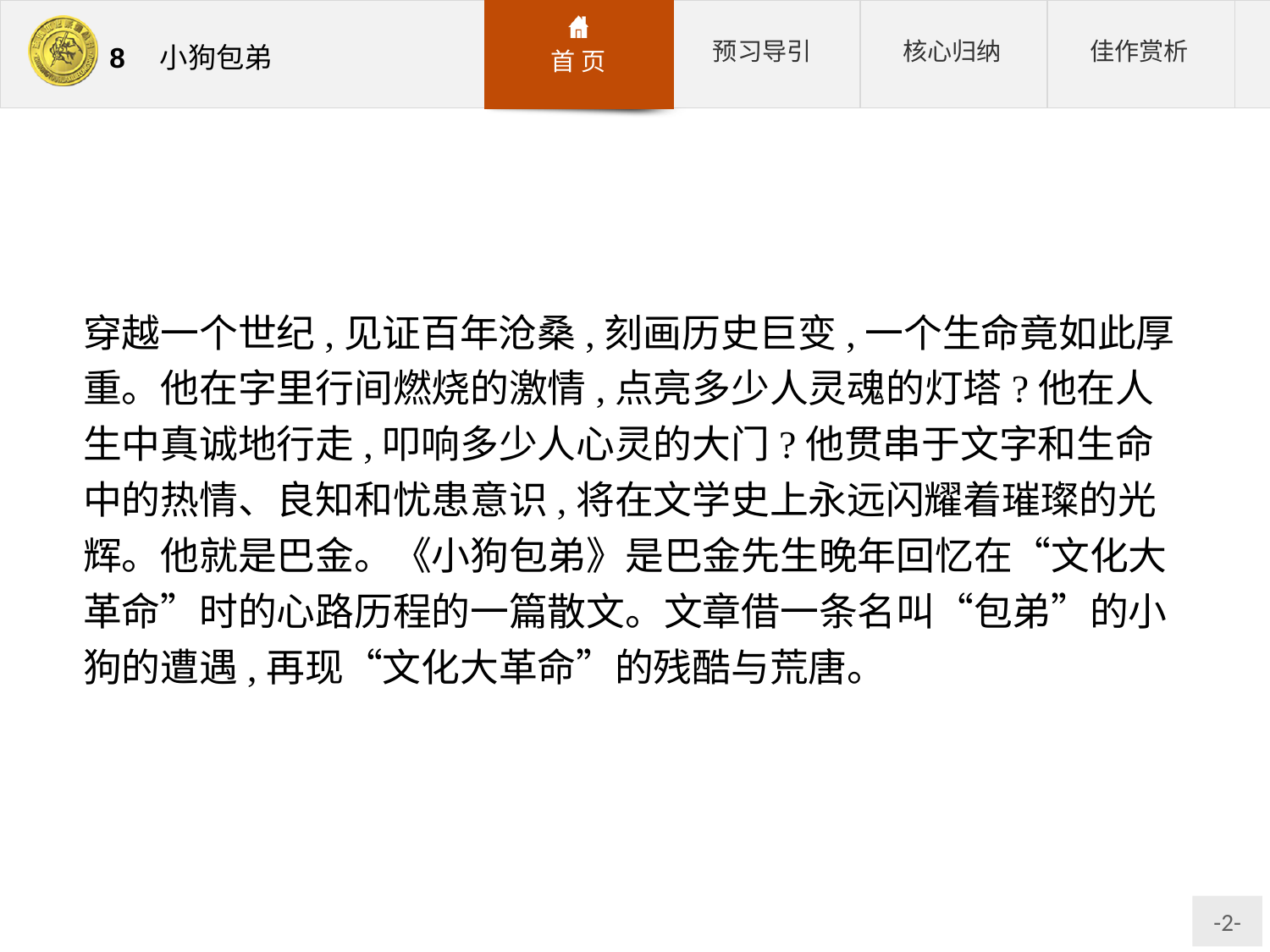

穿越一个世纪,见证百年沧桑,刻画历史巨变,一个生命竟如此厚重。他在字里行间燃烧的激情,点亮多少人灵魂的灯塔?他在人生中真诚地行走,叩响多少人心灵的大门?他贯串于文字和生命中的热情、良知和忧患意识,将在文学史上永远闪耀着璀璨的光辉。他就是巴金。《小狗包弟》是巴金先生晚年回忆在“文化大革命”时的心路历程的一篇散文。文章借一条名叫“包弟”的小狗的遭遇,再现“文化大革命”的残酷与荒唐。